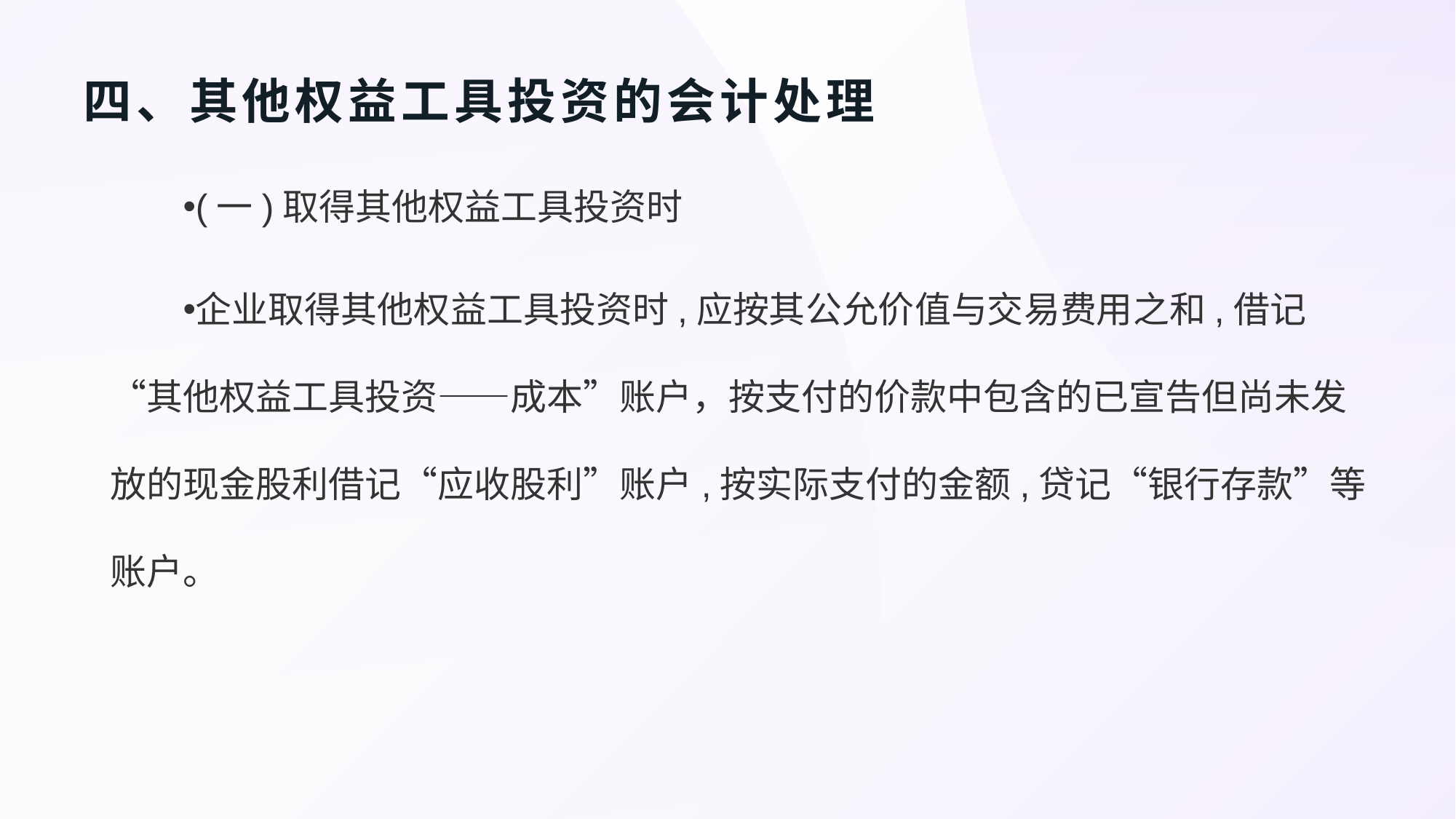

# 四、其他权益工具投资的会计处理
(一)取得其他权益工具投资时
企业取得其他权益工具投资时,应按其公允价值与交易费用之和,借记“其他权益工具投资——成本”账户，按支付的价款中包含的已宣告但尚未发放的现金股利借记“应收股利”账户,按实际支付的金额,贷记“银行存款”等账户。